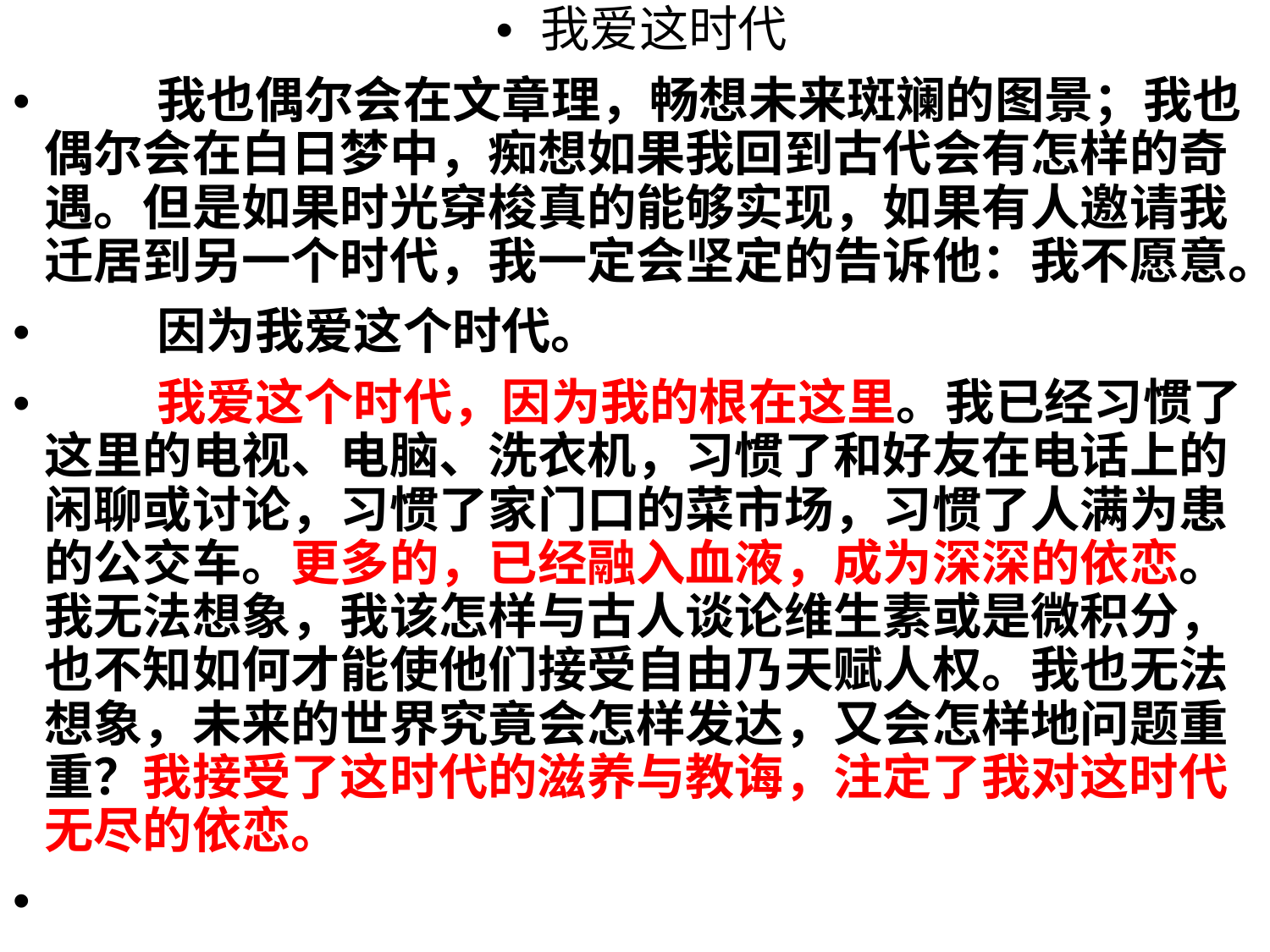

• 我爱这时代
• 我也偶尔会在文章理，畅想未来斑斓的图景；我也
偶尔会在白日梦中，痴想如果我回到古代会有怎样的奇
遇。但是如果时光穿梭真的能够实现，如果有人邀请我
迁居到另一个时代，我一定会坚定的告诉他：我不愿意。
• 因为我爱这个时代。
• 我爱这个时代，因为我的根在这里。我已经习惯了
这里的电视、电脑、洗衣机，习惯了和好友在电话上的
闲聊或讨论，习惯了家门口的菜市场，习惯了人满为患
的公交车。更多的，已经融入血液，成为深深的依恋。
我无法想象，我该怎样与古人谈论维生素或是微积分，
也不知如何才能使他们接受自由乃天赋人权。我也无法
想象，未来的世界究竟会怎样发达，又会怎样地问题重
重？我接受了这时代的滋养与教诲，注定了我对这时代
无尽的依恋。
•